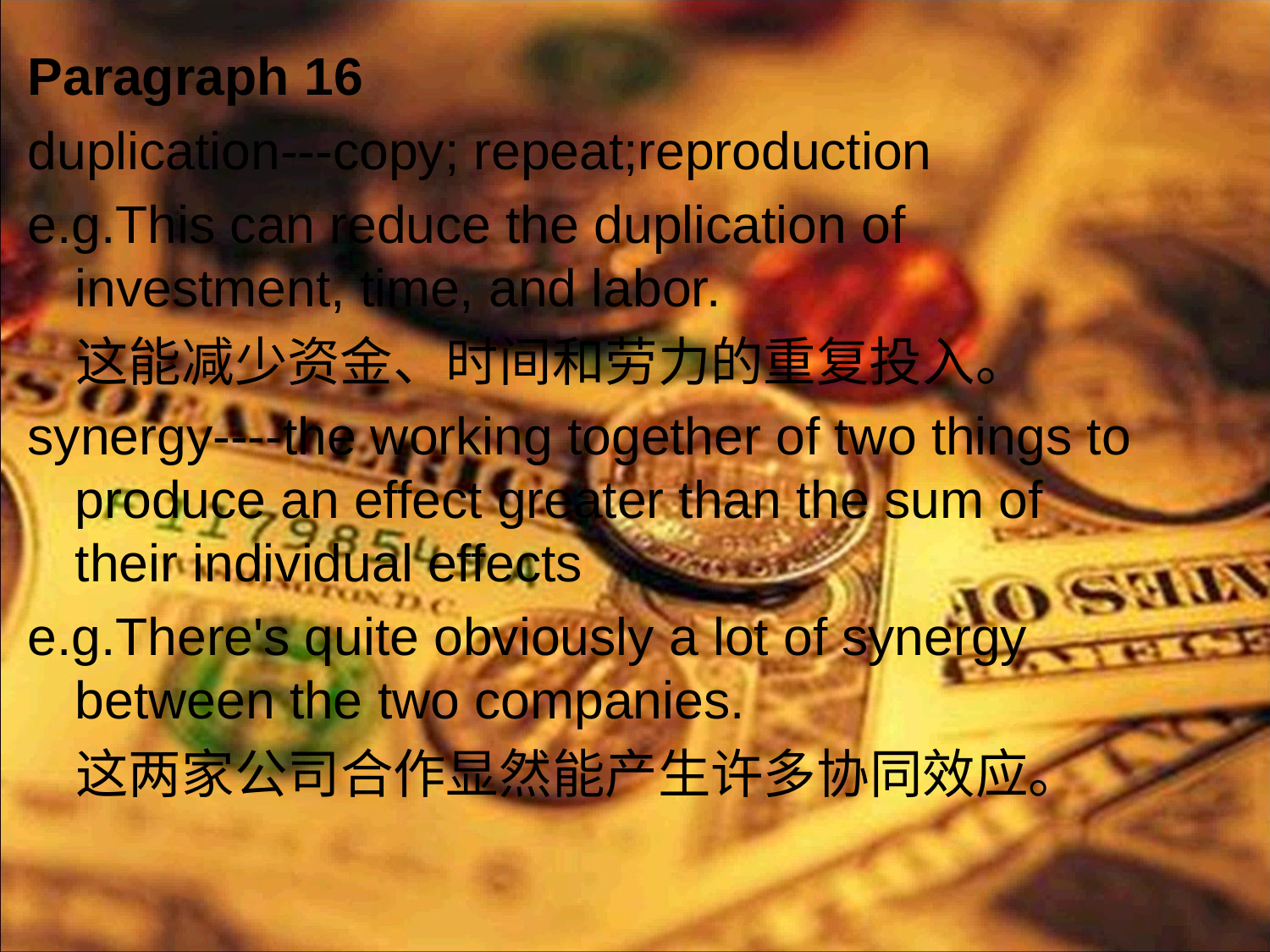

Paragraph 16
duplication---copy; repeat;reproduction
e.g.This can reduce the duplication of investment, time, and labor.
   这能减少资金、时间和劳力的重复投入。
synergy----the working together of two things to produce an effect greater than the sum of their individual effects
e.g.There's quite obviously a lot of synergy between the two companies.
   这两家公司合作显然能产生许多协同效应。